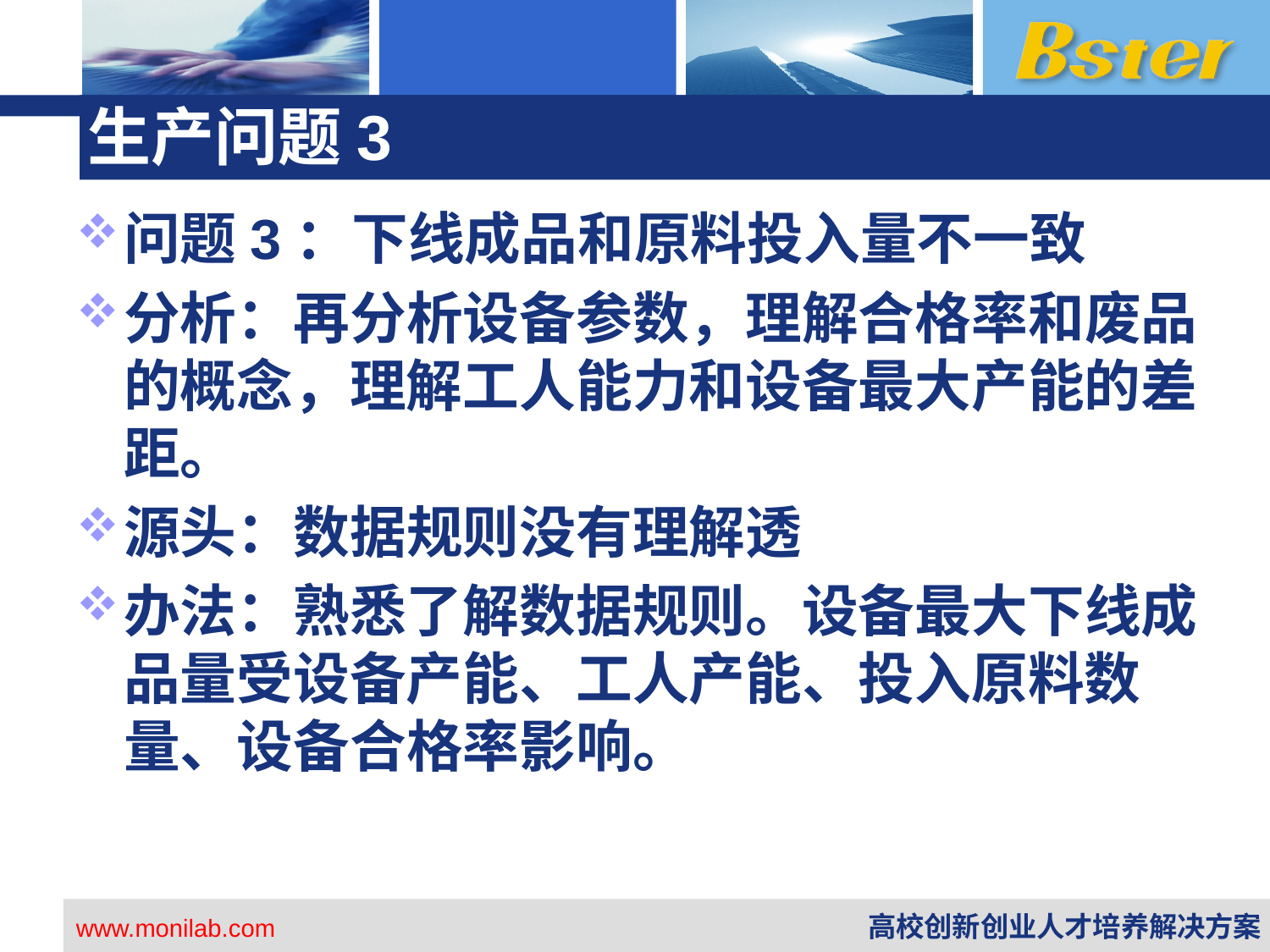

# 生产问题3
问题3：下线成品和原料投入量不一致
分析：再分析设备参数，理解合格率和废品的概念，理解工人能力和设备最大产能的差距。
源头：数据规则没有理解透
办法：熟悉了解数据规则。设备最大下线成品量受设备产能、工人产能、投入原料数量、设备合格率影响。